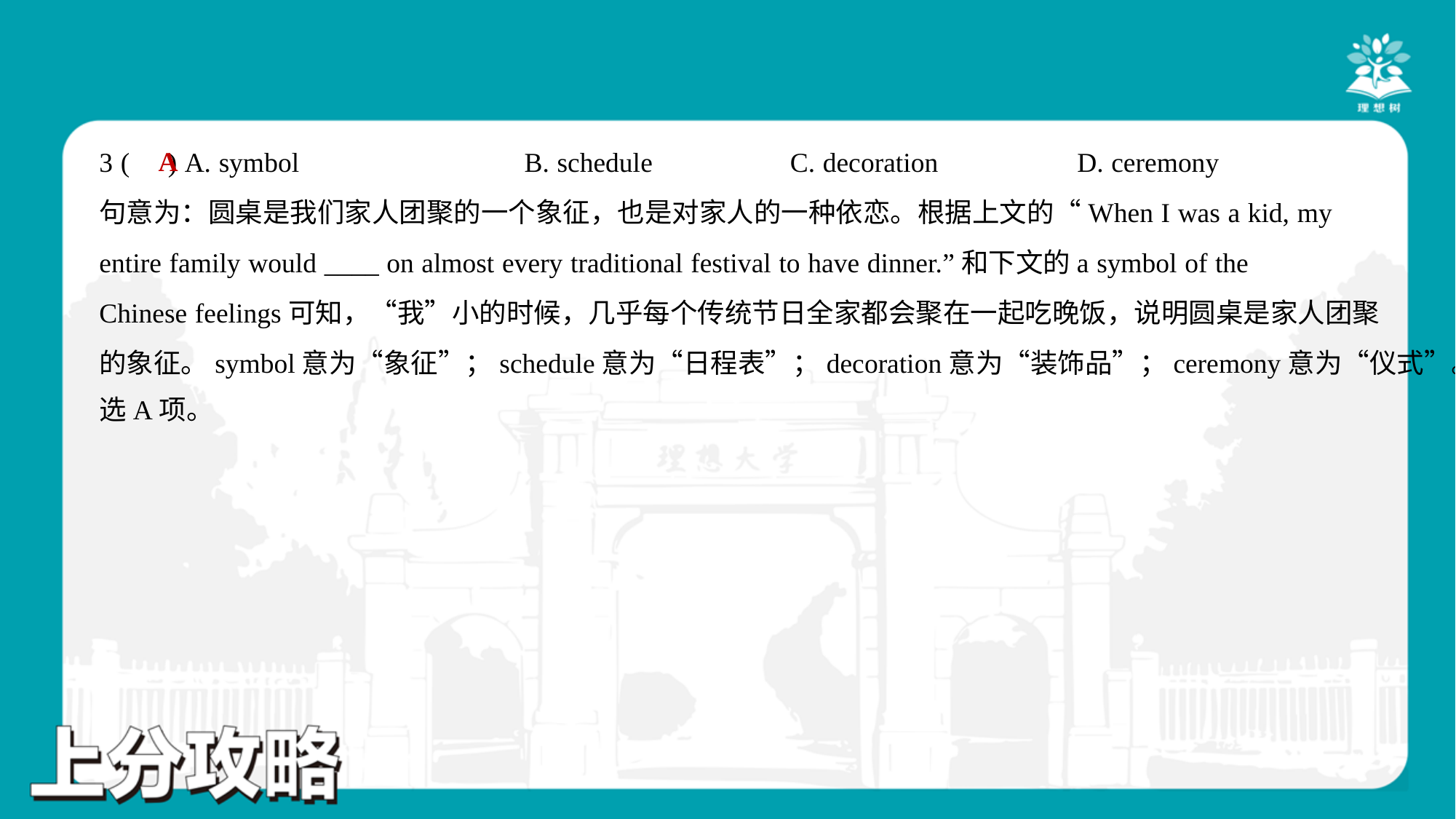

A
3 (     ) A. symbol	B. schedule	C. decoration	D. ceremony
句意为：圆桌是我们家人团聚的一个象征，也是对家人的一种依恋。根据上文的“When I was a kid, my
entire family would ____ on almost every traditional festival to have dinner.”和下文的a symbol of the
Chinese feelings可知，“我”小的时候，几乎每个传统节日全家都会聚在一起吃晚饭，说明圆桌是家人团聚
的象征。symbol意为“象征”；schedule意为“日程表”；decoration意为“装饰品”；ceremony意为“仪式”。故
选A项。